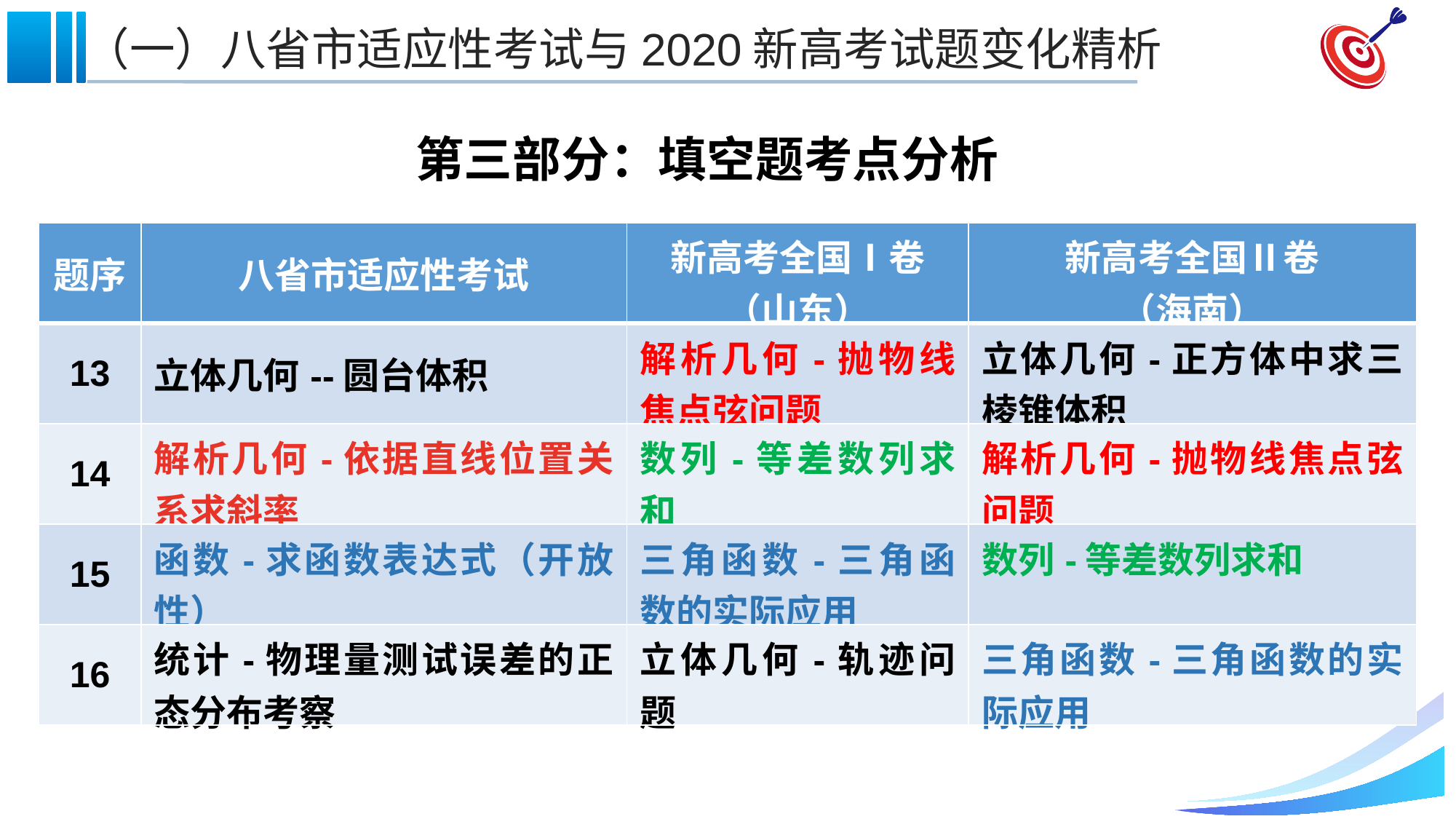

第三部分：填空题考点分析
| 题序 | 八省市适应性考试 | 新高考全国Ⅰ卷（山东） | 新高考全国Ⅱ卷 （海南） |
| --- | --- | --- | --- |
| 13 | 立体几何--圆台体积 | 解析几何-抛物线焦点弦问题 | 立体几何-正方体中求三棱锥体积 |
| 14 | 解析几何-依据直线位置关系求斜率 | 数列-等差数列求和 | 解析几何-抛物线焦点弦问题 |
| 15 | 函数-求函数表达式（开放性） | 三角函数-三角函数的实际应用 | 数列-等差数列求和 |
| 16 | 统计-物理量测试误差的正态分布考察 | 立体几何-轨迹问题 | 三角函数-三角函数的实际应用 |
2021/1/27